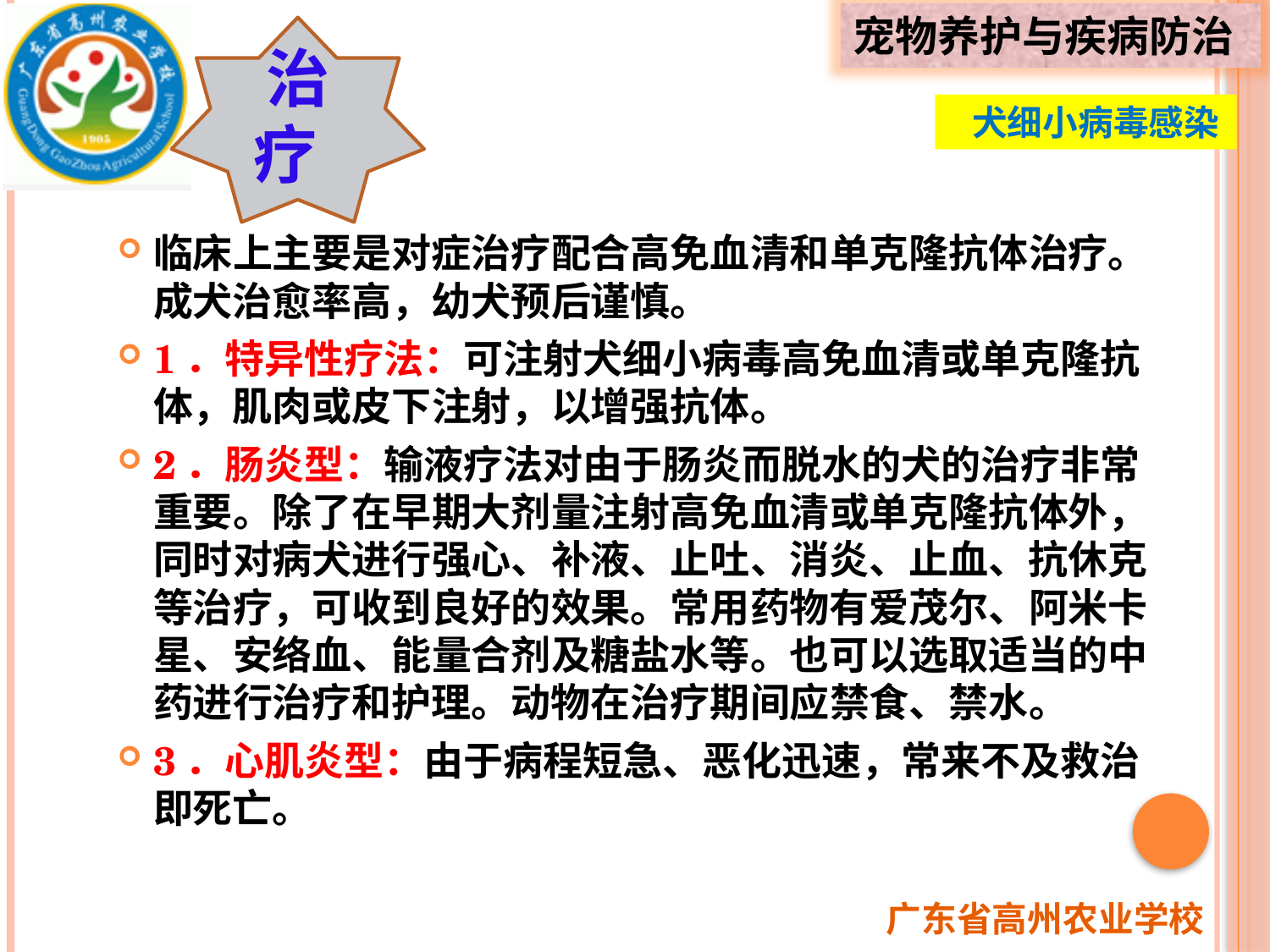

治
疗
  犬细小病毒感染
临床上主要是对症治疗配合高免血清和单克隆抗体治疗。成犬治愈率高，幼犬预后谨慎。
1．特异性疗法：可注射犬细小病毒高免血清或单克隆抗体，肌肉或皮下注射，以增强抗体。
2．肠炎型：输液疗法对由于肠炎而脱水的犬的治疗非常重要。除了在早期大剂量注射高免血清或单克隆抗体外，同时对病犬进行强心、补液、止吐、消炎、止血、抗休克等治疗，可收到良好的效果。常用药物有爱茂尔、阿米卡星、安络血、能量合剂及糖盐水等。也可以选取适当的中药进行治疗和护理。动物在治疗期间应禁食、禁水。
3．心肌炎型：由于病程短急、恶化迅速，常来不及救治即死亡。